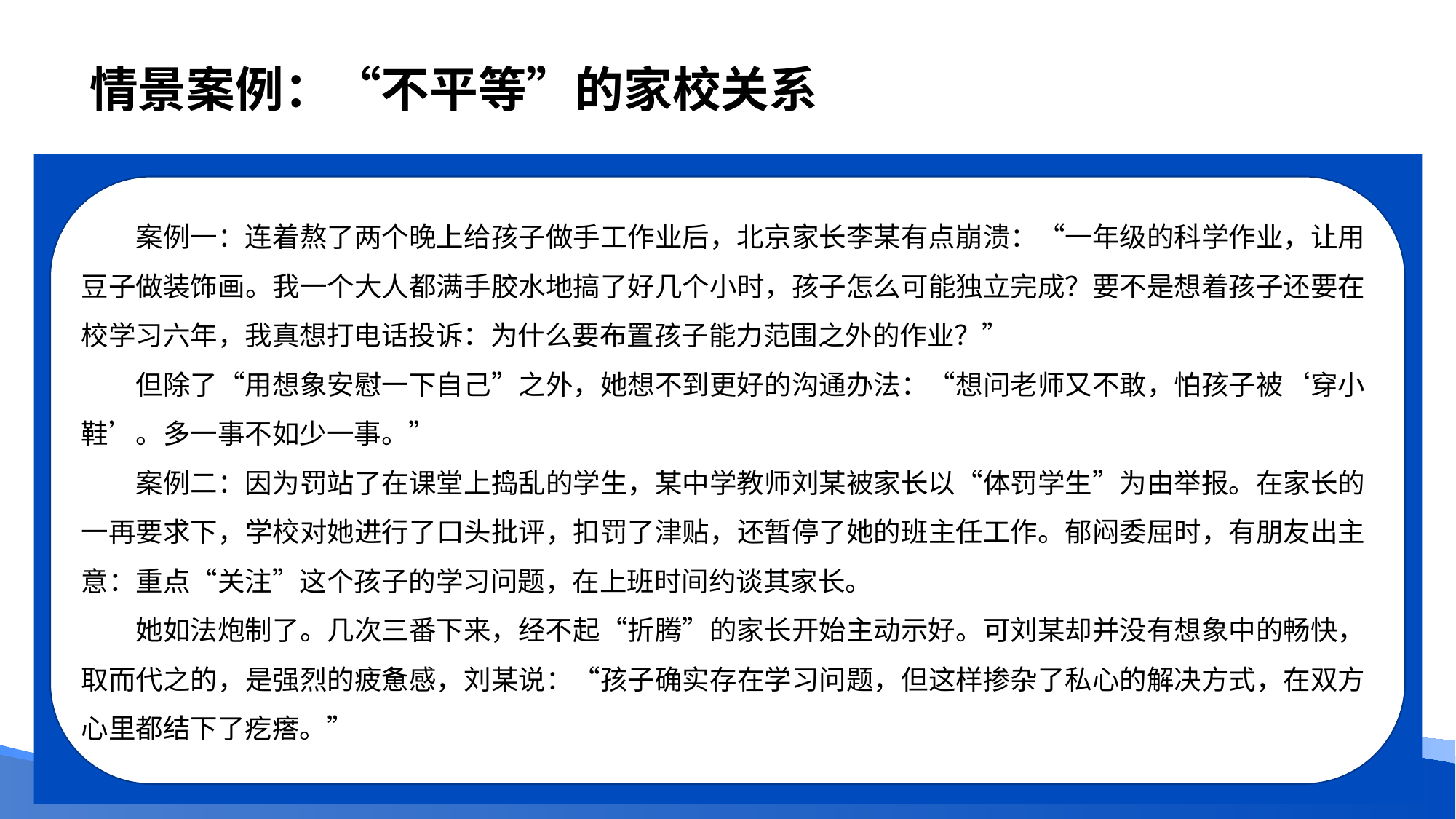

# 情景案例：“不平等”的家校关系

案例一：连着熬了两个晚上给孩子做手工作业后，北京家长李某有点崩溃：“一年级的科学作业，让用豆子做装饰画。我一个大人都满手胶水地搞了好几个小时，孩子怎么可能独立完成？要不是想着孩子还要在校学习六年，我真想打电话投诉：为什么要布置孩子能力范围之外的作业？”
但除了“用想象安慰一下自己”之外，她想不到更好的沟通办法：“想问老师又不敢，怕孩子被‘穿小鞋’。多一事不如少一事。”
案例二：因为罚站了在课堂上捣乱的学生，某中学教师刘某被家长以“体罚学生”为由举报。在家长的一再要求下，学校对她进行了口头批评，扣罚了津贴，还暂停了她的班主任工作。郁闷委屈时，有朋友出主意：重点“关注”这个孩子的学习问题，在上班时间约谈其家长。
她如法炮制了。几次三番下来，经不起“折腾”的家长开始主动示好。可刘某却并没有想象中的畅快，取而代之的，是强烈的疲惫感，刘某说：“孩子确实存在学习问题，但这样掺杂了私心的解决方式，在双方心里都结下了疙瘩。”